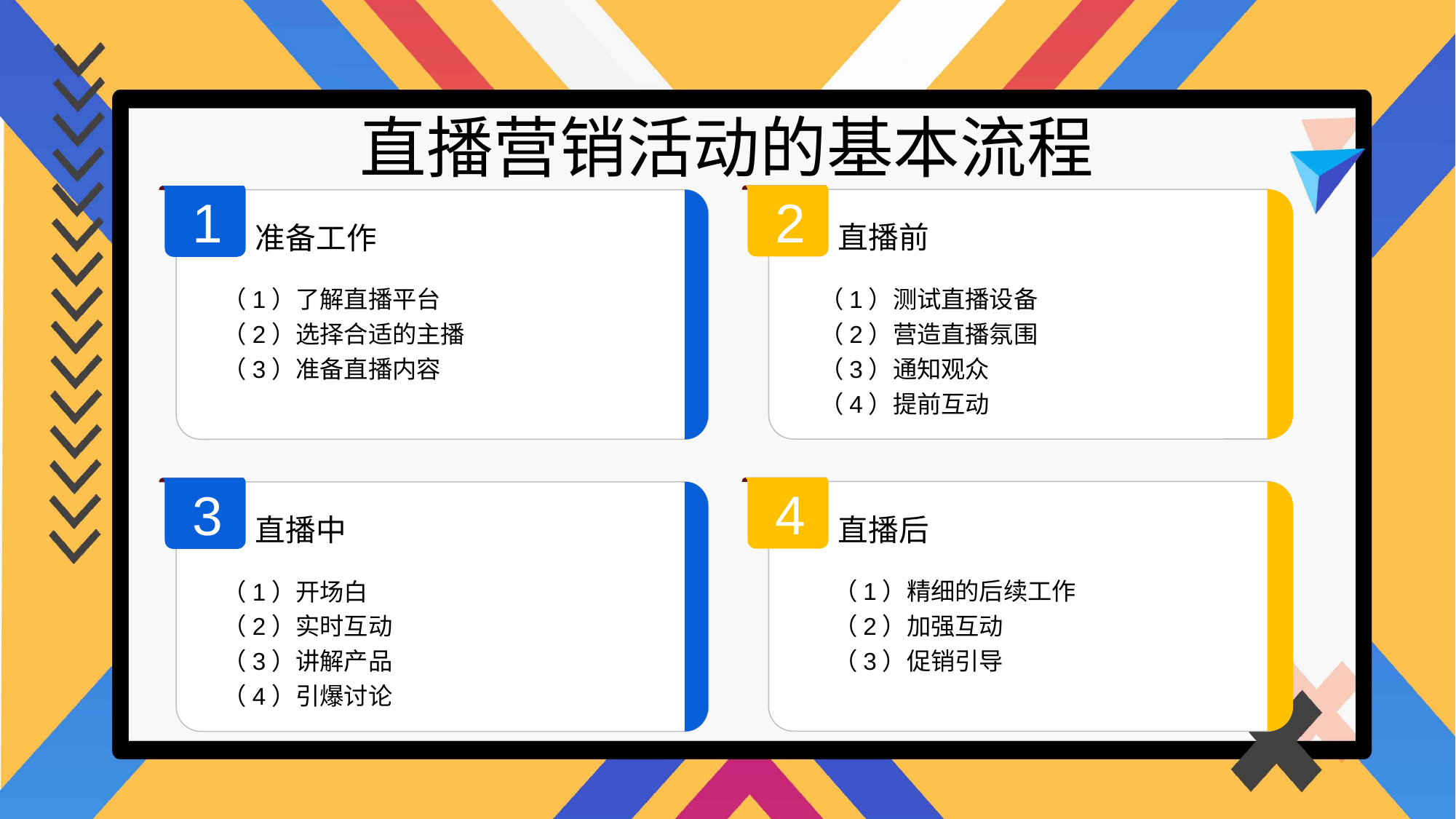

直播营销活动的基本流程
2
1

直播前
准备工作
（1）测试直播设备
（2）营造直播氛围
（3）通知观众
（4）提前互动
（1）了解直播平台
（2）选择合适的主播
（3）准备直播内容
4
3

直播后
直播中
（1）精细的后续工作
（2）加强互动
（3）促销引导
（1）开场白
（2）实时互动
（3）讲解产品
（4）引爆讨论